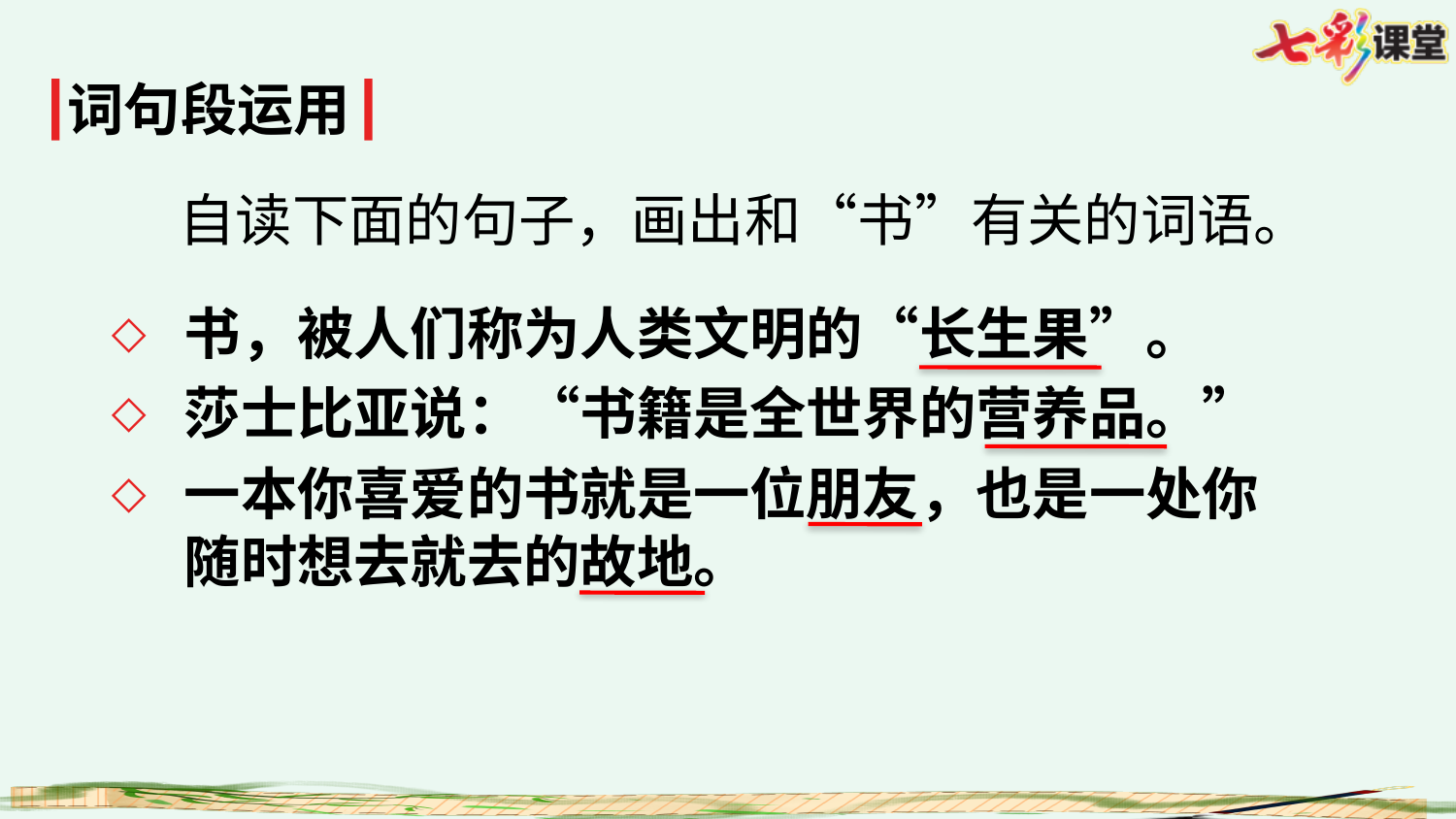

词句段运用

自读下面的句子，画出和“书”有关的词语。
书，被人们称为人类文明的“长生果”。
莎士比亚说：“书籍是全世界的营养品。”
一本你喜爱的书就是一位朋友，也是一处你随时想去就去的故地。